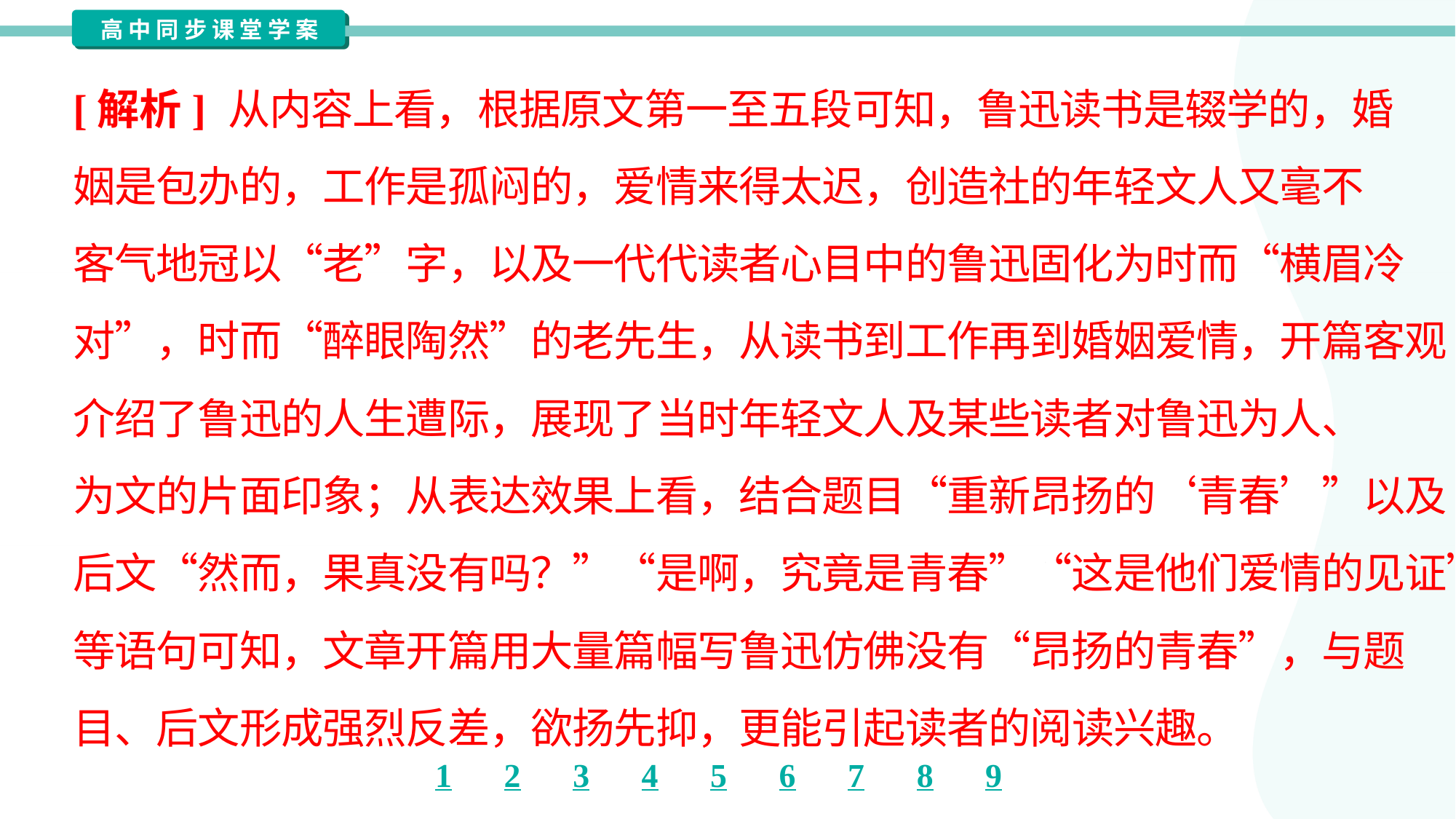

[解析] 从内容上看，根据原文第一至五段可知，鲁迅读书是辍学的，婚
姻是包办的，工作是孤闷的，爱情来得太迟，创造社的年轻文人又毫不
客气地冠以“老”字，以及一代代读者心目中的鲁迅固化为时而“横眉冷
对”，时而“醉眼陶然”的老先生，从读书到工作再到婚姻爱情，开篇客观
介绍了鲁迅的人生遭际，展现了当时年轻文人及某些读者对鲁迅为人、
为文的片面印象；从表达效果上看，结合题目“重新昂扬的‘青春’”以及
后文“然而，果真没有吗？”“是啊，究竟是青春”“这是他们爱情的见证”
等语句可知，文章开篇用大量篇幅写鲁迅仿佛没有“昂扬的青春”，与题
目、后文形成强烈反差，欲扬先抑，更能引起读者的阅读兴趣。